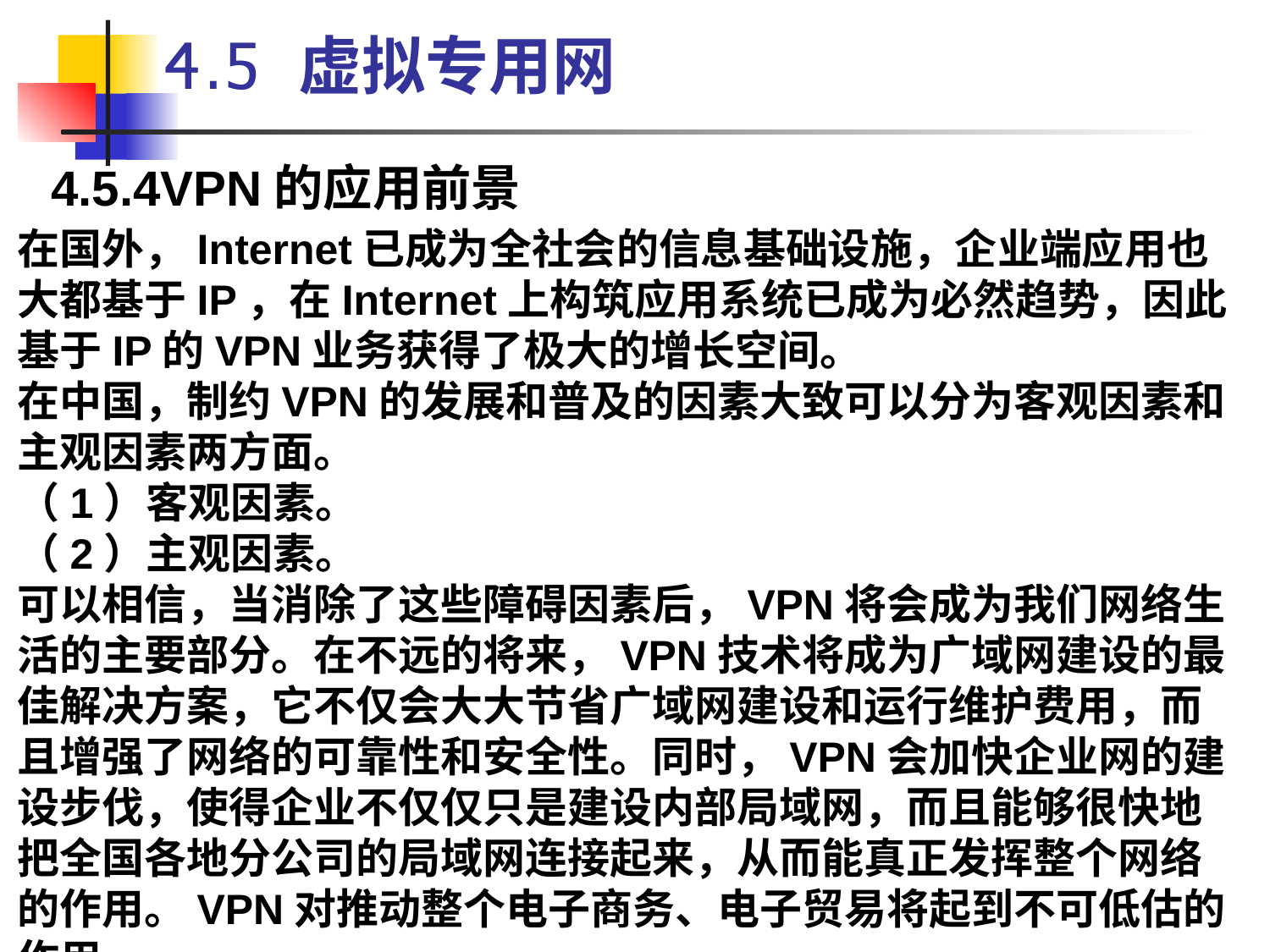

4.5 虚拟专用网
4.5.4VPN的应用前景
在国外，Internet已成为全社会的信息基础设施，企业端应用也大都基于IP，在Internet上构筑应用系统已成为必然趋势，因此基于IP的VPN业务获得了极大的增长空间。
在中国，制约VPN的发展和普及的因素大致可以分为客观因素和主观因素两方面。
（1）客观因素。
（2）主观因素。
可以相信，当消除了这些障碍因素后，VPN将会成为我们网络生活的主要部分。在不远的将来，VPN技术将成为广域网建设的最佳解决方案，它不仅会大大节省广域网建设和运行维护费用，而且增强了网络的可靠性和安全性。同时，VPN会加快企业网的建设步伐，使得企业不仅仅只是建设内部局域网，而且能够很快地把全国各地分公司的局域网连接起来，从而能真正发挥整个网络的作用。VPN对推动整个电子商务、电子贸易将起到不可低估的作用。